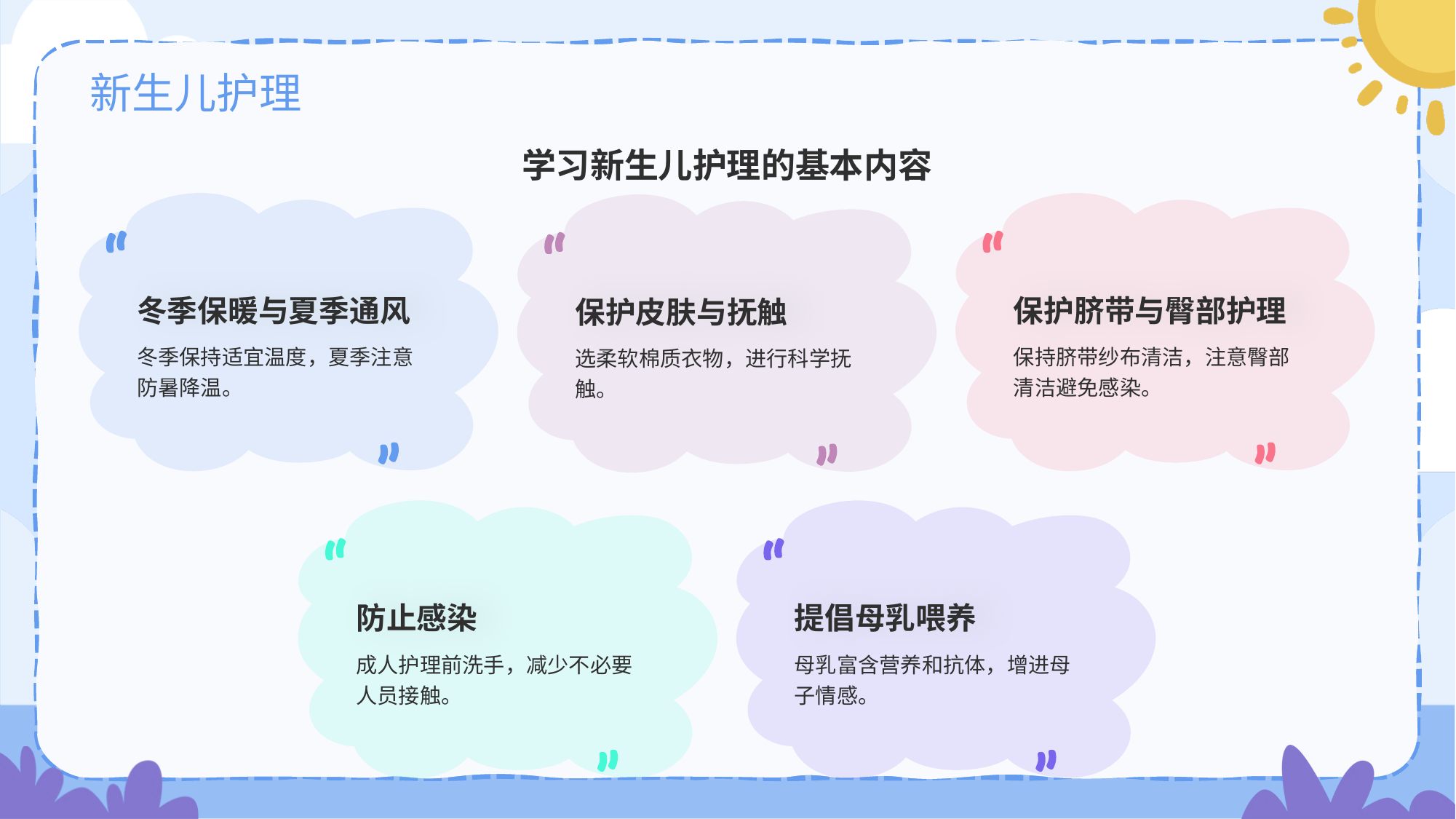

# 新生儿护理
学习新生儿护理的基本内容

保护脐带与臀部护理

保持脐带纱布清洁，注意臀部清洁避免感染。

冬季保暖与夏季通风

冬季保持适宜温度，夏季注意防暑降温。

保护皮肤与抚触

选柔软棉质衣物，进行科学抚触。

提倡母乳喂养

母乳富含营养和抗体，增进母子情感。

防止感染

成人护理前洗手，减少不必要人员接触。